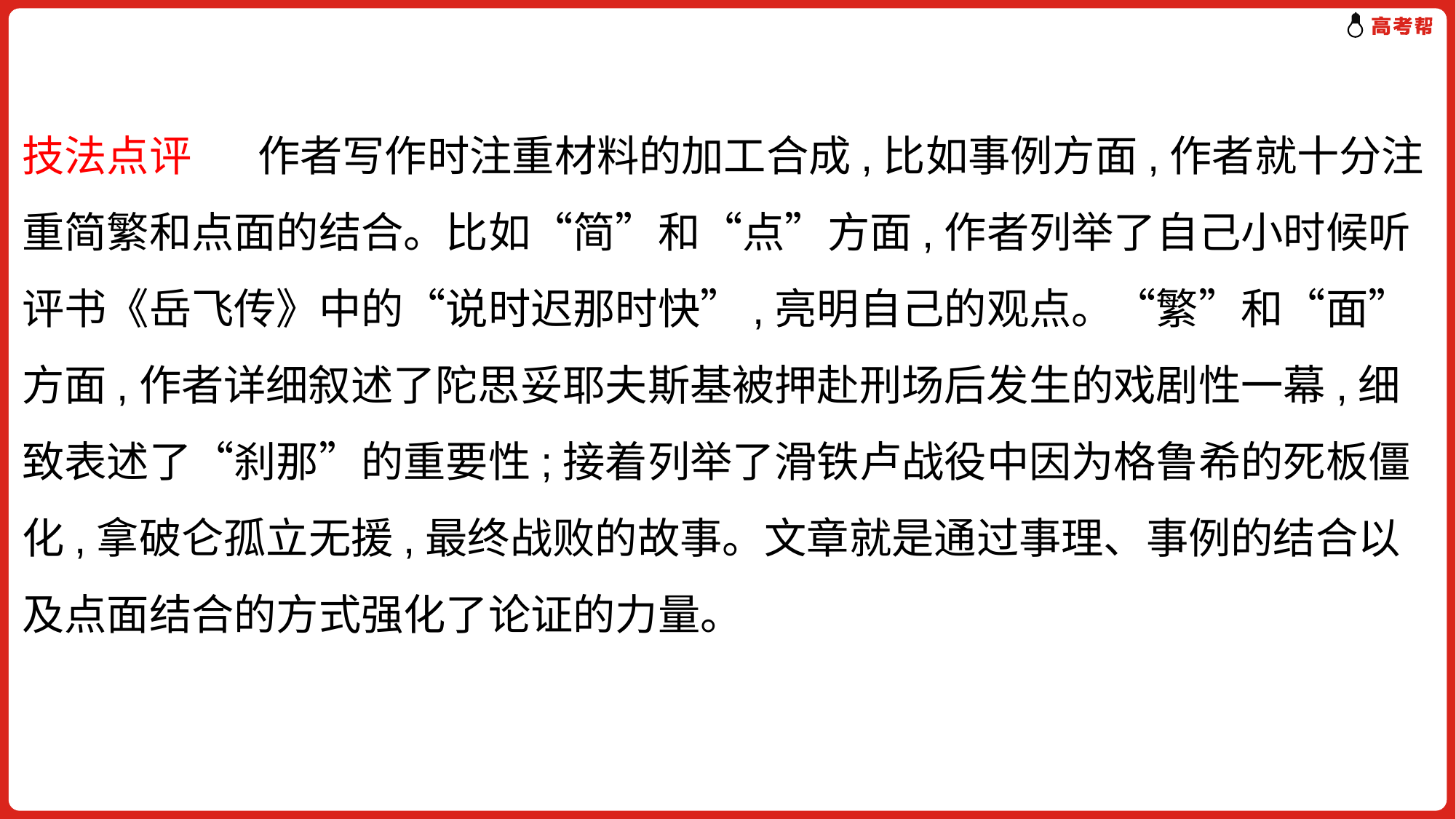

技法点评       作者写作时注重材料的加工合成,比如事例方面,作者就十分注重简繁和点面的结合。比如“简”和“点”方面,作者列举了自己小时候听评书《岳飞传》中的“说时迟那时快”,亮明自己的观点。“繁”和“面”方面,作者详细叙述了陀思妥耶夫斯基被押赴刑场后发生的戏剧性一幕,细致表述了“刹那”的重要性;接着列举了滑铁卢战役中因为格鲁希的死板僵化,拿破仑孤立无援,最终战败的故事。文章就是通过事理、事例的结合以及点面结合的方式强化了论证的力量。